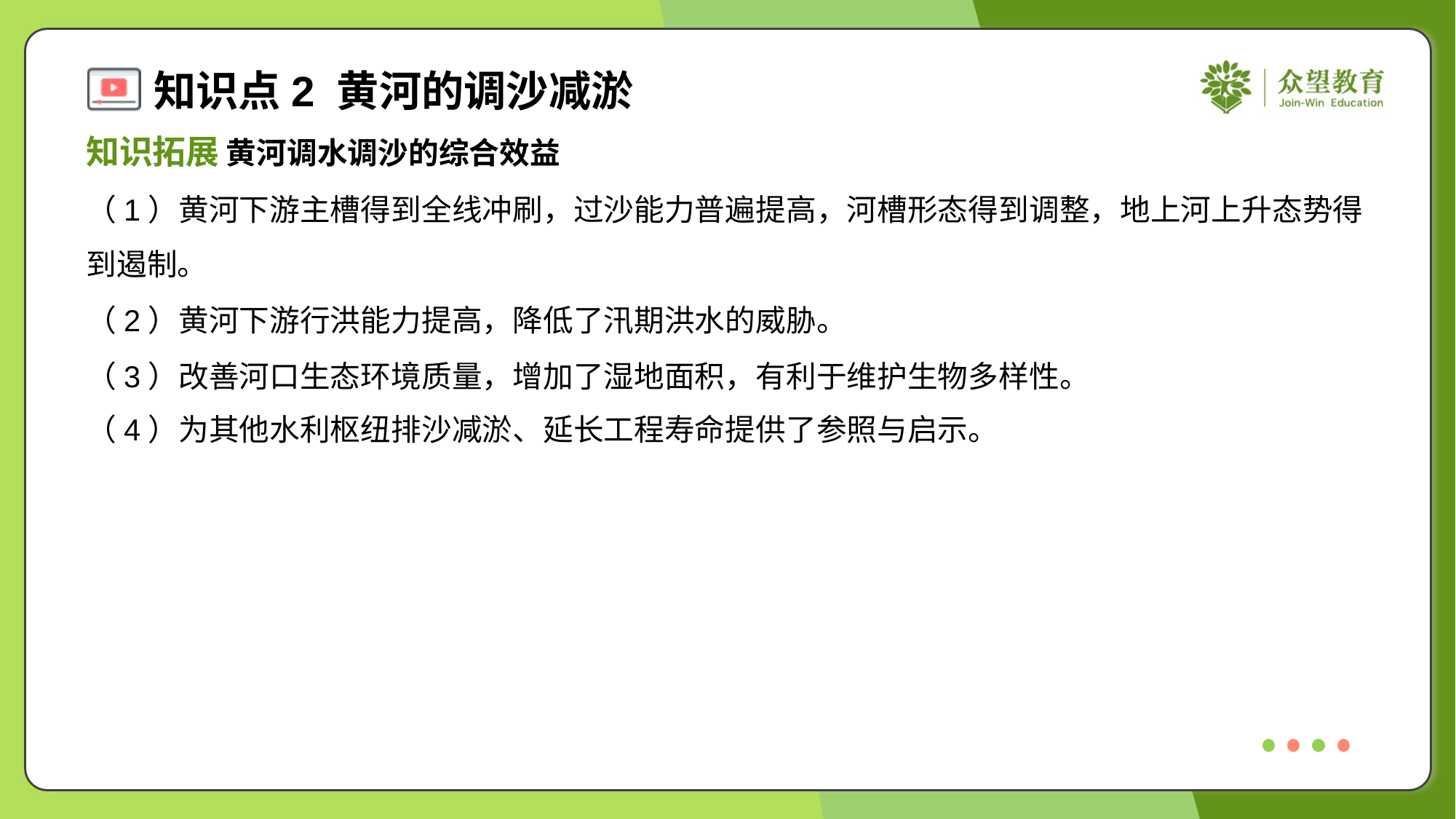

知识拓展 黄河调水调沙的综合效益
（1）黄河下游主槽得到全线冲刷，过沙能力普遍提高，河槽形态得到调整，地上河上升态势得
到遏制。
（2）黄河下游行洪能力提高，降低了汛期洪水的威胁。
（3）改善河口生态环境质量，增加了湿地面积，有利于维护生物多样性。
（4）为其他水利枢纽排沙减淤、延长工程寿命提供了参照与启示。